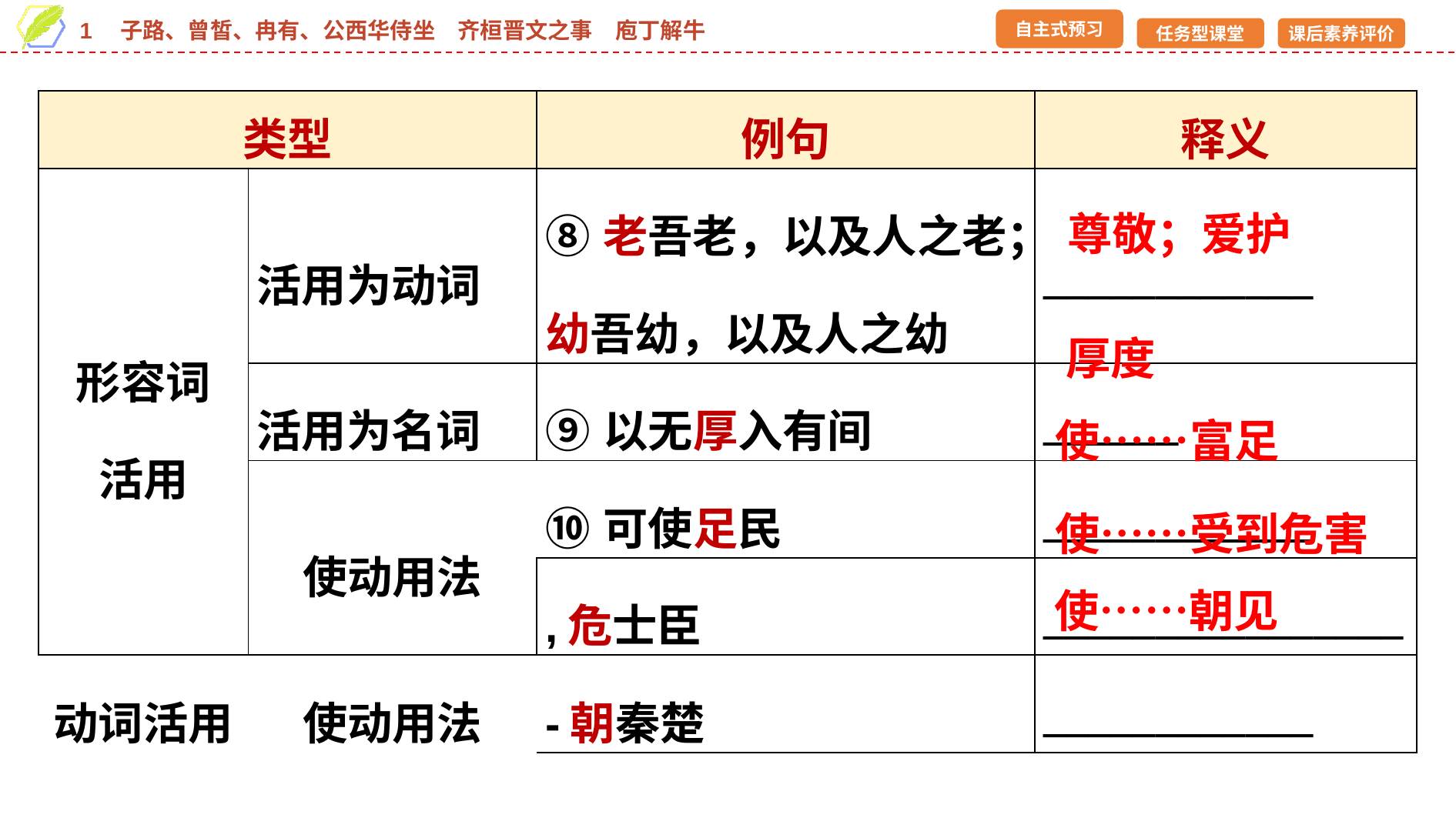

| 类型 |  | 例句 | 释义 |
| --- | --- | --- | --- |
| 形容词 活用 | 活用为动词 | ⑧老吾老，以及人之老； 幼吾幼，以及人之幼 | \_\_\_\_\_\_\_\_\_\_\_\_ |
|  | 活用为名词 | ⑨以无厚入有间 | \_\_\_\_\_\_ |
|  | 使动用法 | ⑩可使足民 | \_\_\_\_\_\_\_\_\_\_\_\_ |
|  |  | ,危士臣 | \_\_\_\_\_\_\_\_\_\_\_\_\_\_\_\_ |
| 动词活用 | 使动用法 | -朝秦楚 | \_\_\_\_\_\_\_\_\_\_\_\_ |
尊敬；爱护
厚度
使……富足
使……受到危害
使……朝见